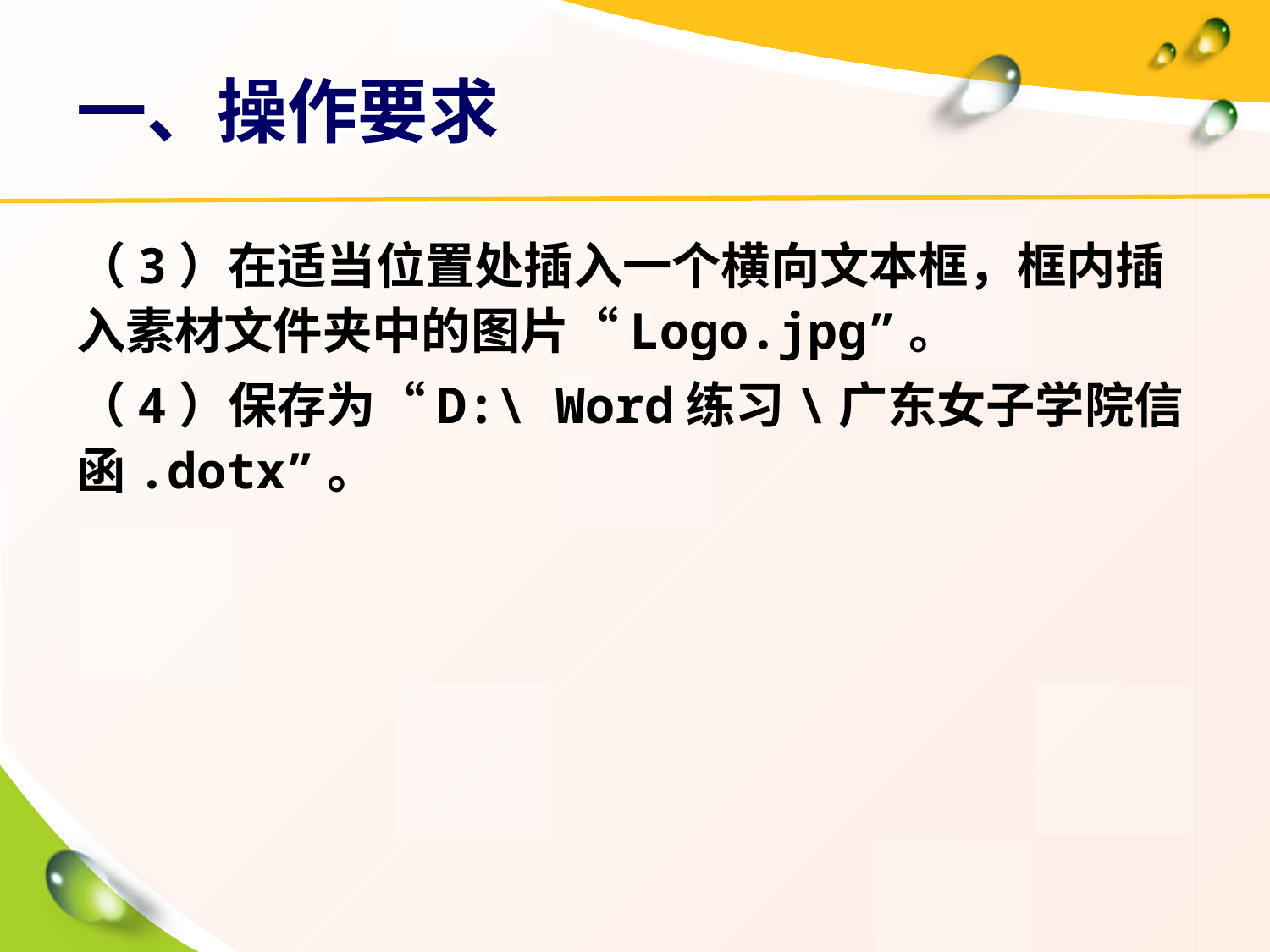

# 一、操作要求
（3）在适当位置处插入一个横向文本框，框内插入素材文件夹中的图片“Logo.jpg”。
（4）保存为“D:\ Word练习\广东女子学院信函.dotx”。